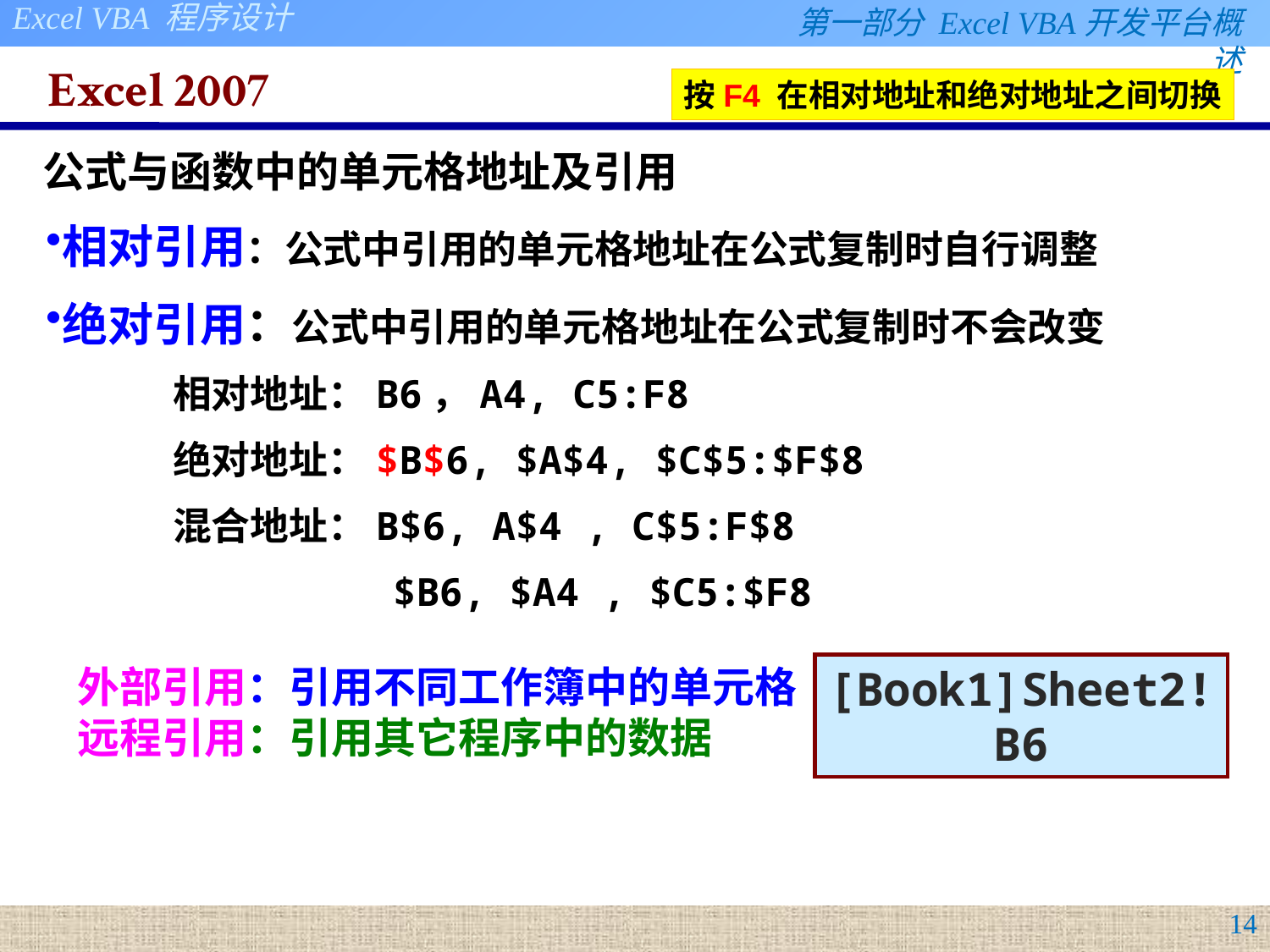

# Excel 2007
按F4 在相对地址和绝对地址之间切换
公式与函数中的单元格地址及引用

相对引用：公式中引用的单元格地址在公式复制时自行调整
绝对引用：公式中引用的单元格地址在公式复制时不会改变
	相对地址：B6，A4, C5:F8
	绝对地址：$B$6, $A$4, $C$5:$F$8
	混合地址：B$6, A$4 , C$5:F$8
         	    $B6, $A4 , $C5:$F8
外部引用：引用不同工作簿中的单元格
远程引用：引用其它程序中的数据
[Book1]Sheet2!B6